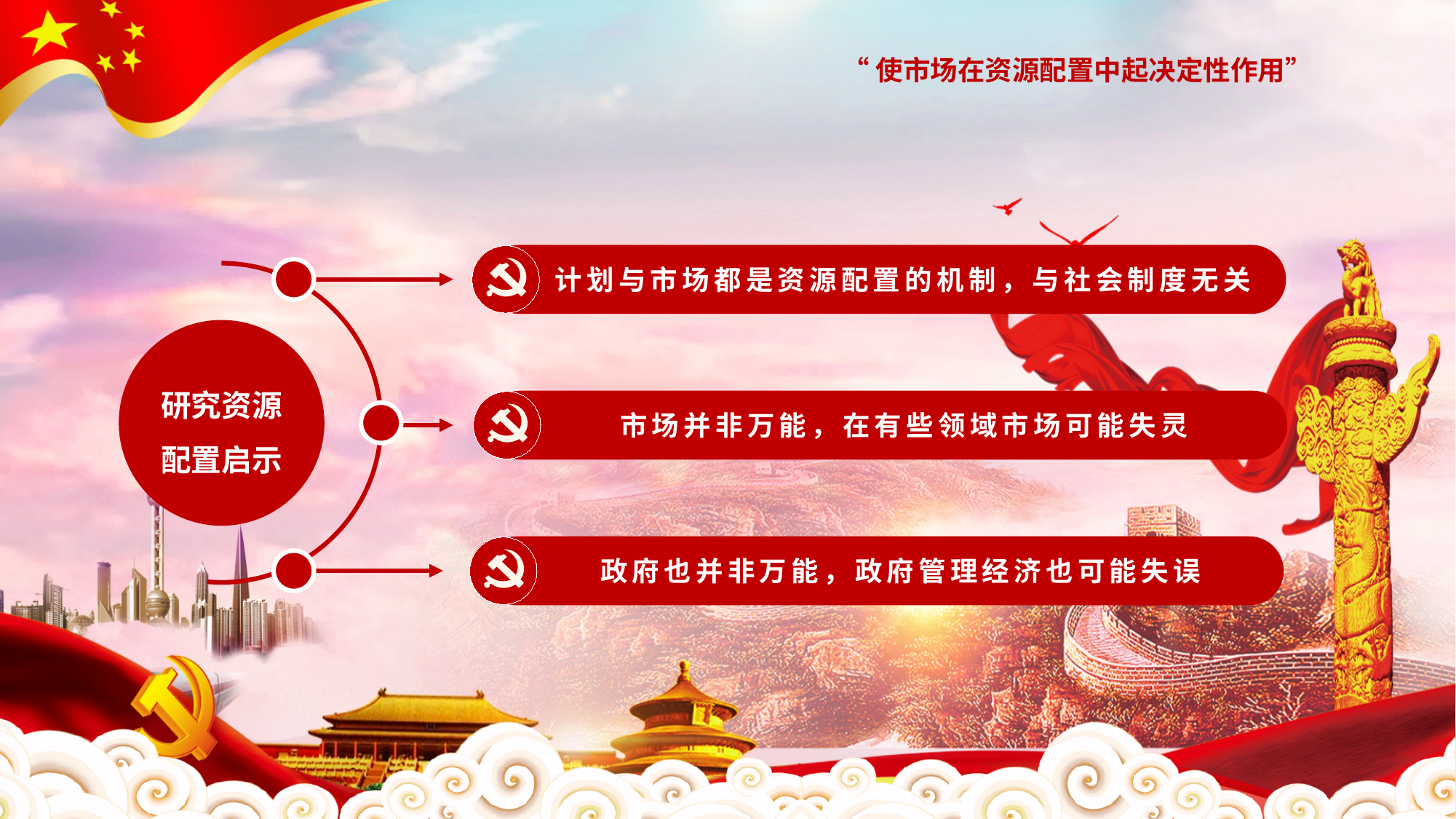

“使市场在资源配置中起决定性作用”

计划与市场都是资源配置的机制，与社会制度无关

研究资源配置启示

市场并非万能，在有些领域市场可能失灵

政府也并非万能，政府管理经济也可能失误